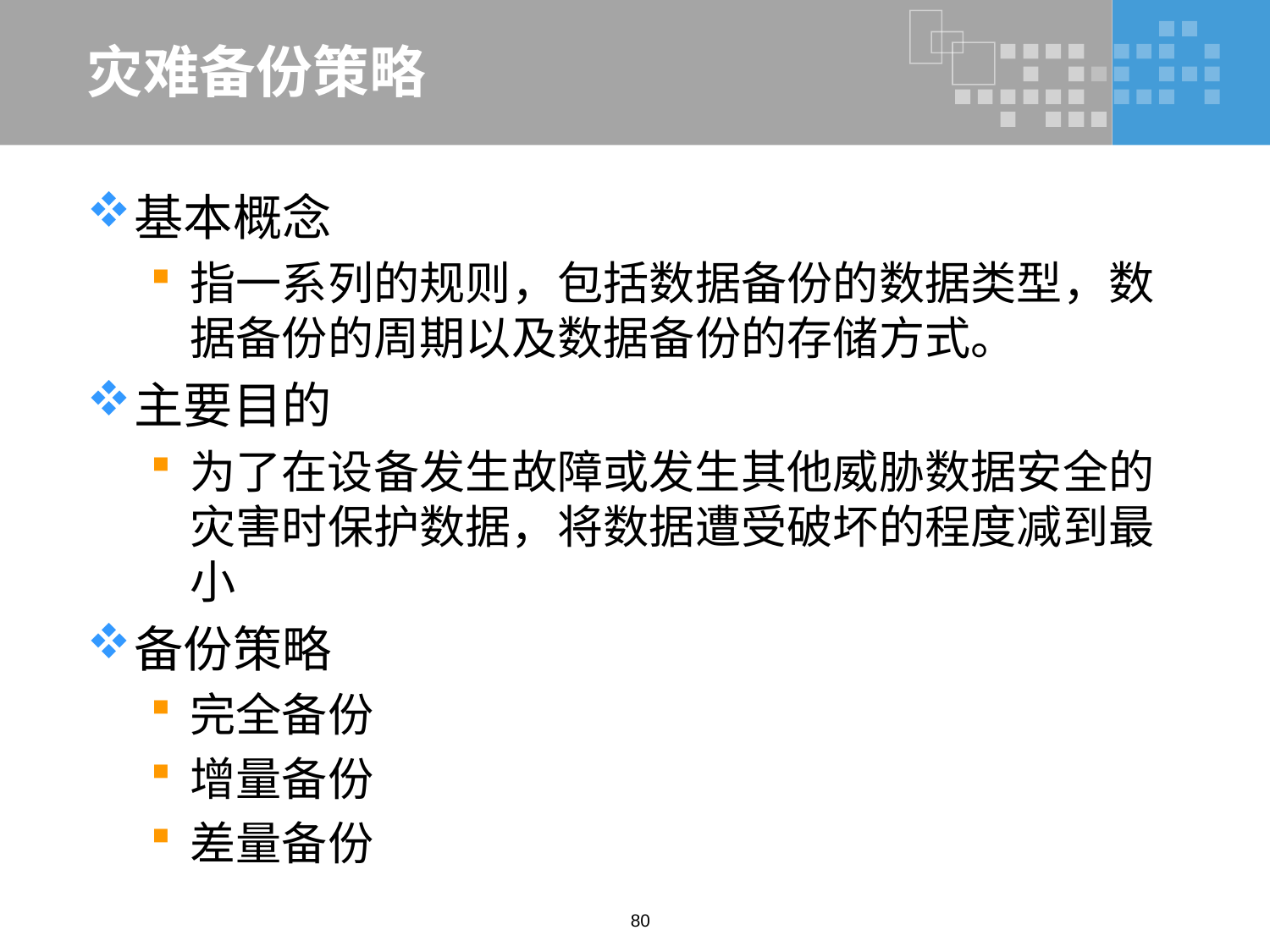

# 灾难备份策略
基本概念
指一系列的规则，包括数据备份的数据类型，数据备份的周期以及数据备份的存储方式。
主要目的
为了在设备发生故障或发生其他威胁数据安全的灾害时保护数据，将数据遭受破坏的程度减到最小
备份策略
完全备份
增量备份
差量备份

80